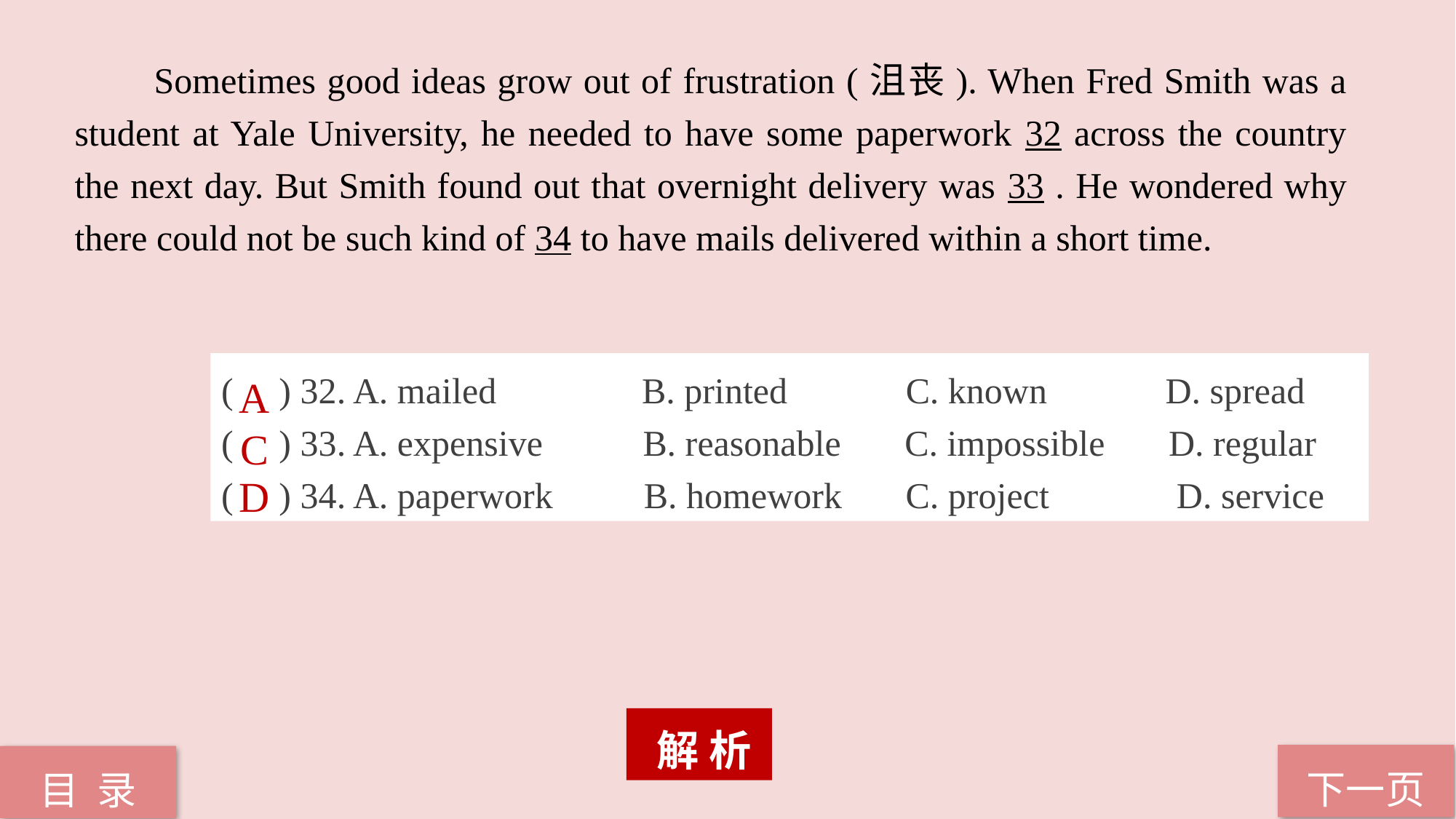

Sometimes good ideas grow out of frustration (沮丧). When Fred Smith was a student at Yale University, he needed to have some paperwork 32 across the country the next day. But Smith found out that overnight delivery was 33 . He wondered why there could not be such kind of 34 to have mails delivered within a short time.
(     ) 32. A. mailed                B. printed             C. known             D. spread
(     ) 33. A. expensive           B. reasonable       C. impossible       D. regular
(     ) 34. A. paperwork          B. homework       C. project              D. service
A
C
D
 解 析